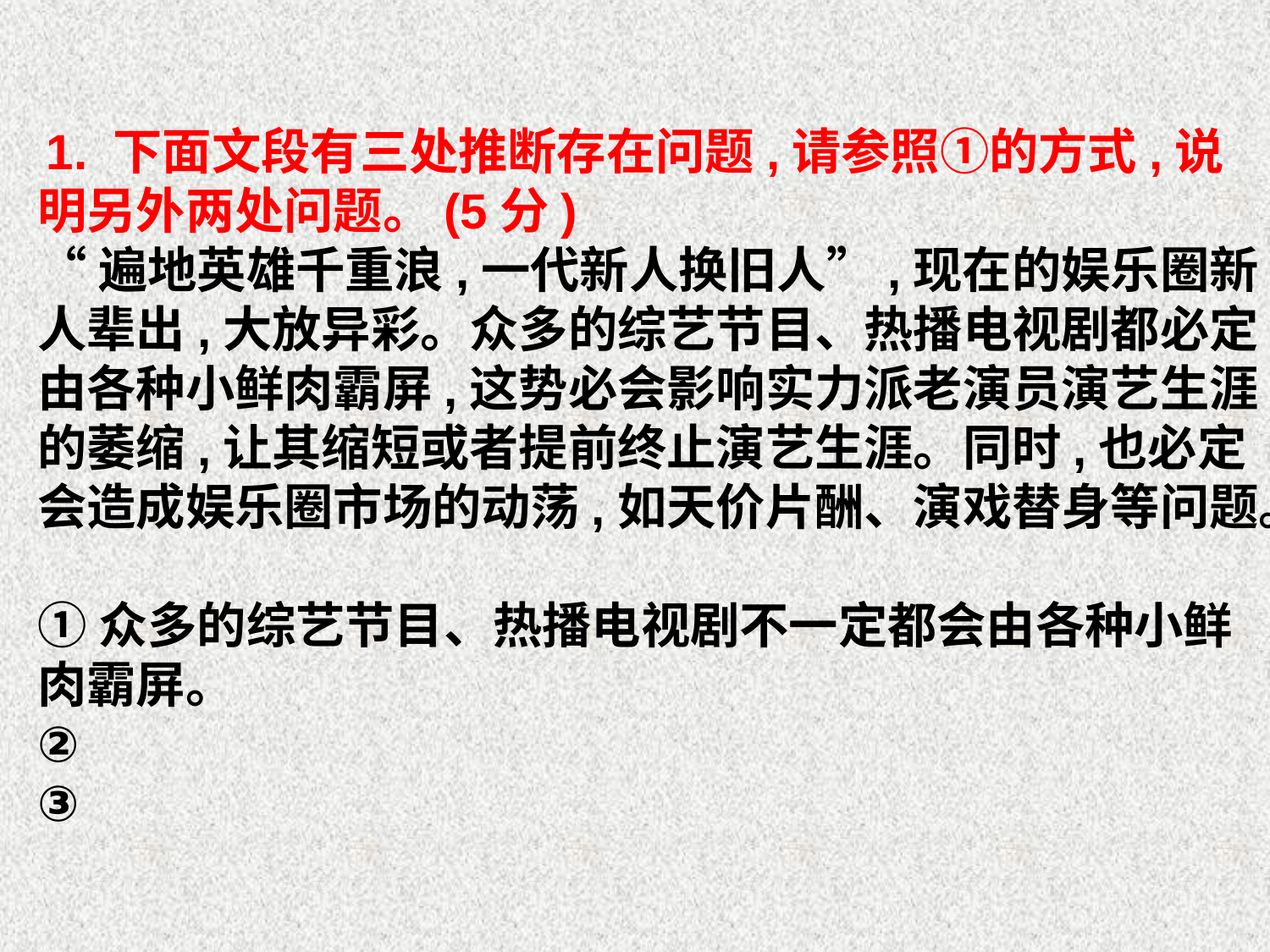

1. 下面文段有三处推断存在问题,请参照①的方式,说明另外两处问题。(5分)
“遍地英雄千重浪,一代新人换旧人”,现在的娱乐圈新人辈出,大放异彩。众多的综艺节目、热播电视剧都必定由各种小鲜肉霸屏,这势必会影响实力派老演员演艺生涯的萎缩,让其缩短或者提前终止演艺生涯。同时,也必定会造成娱乐圈市场的动荡,如天价片酬、演戏替身等问题。

①众多的综艺节目、热播电视剧不一定都会由各种小鲜肉霸屏。
②
③